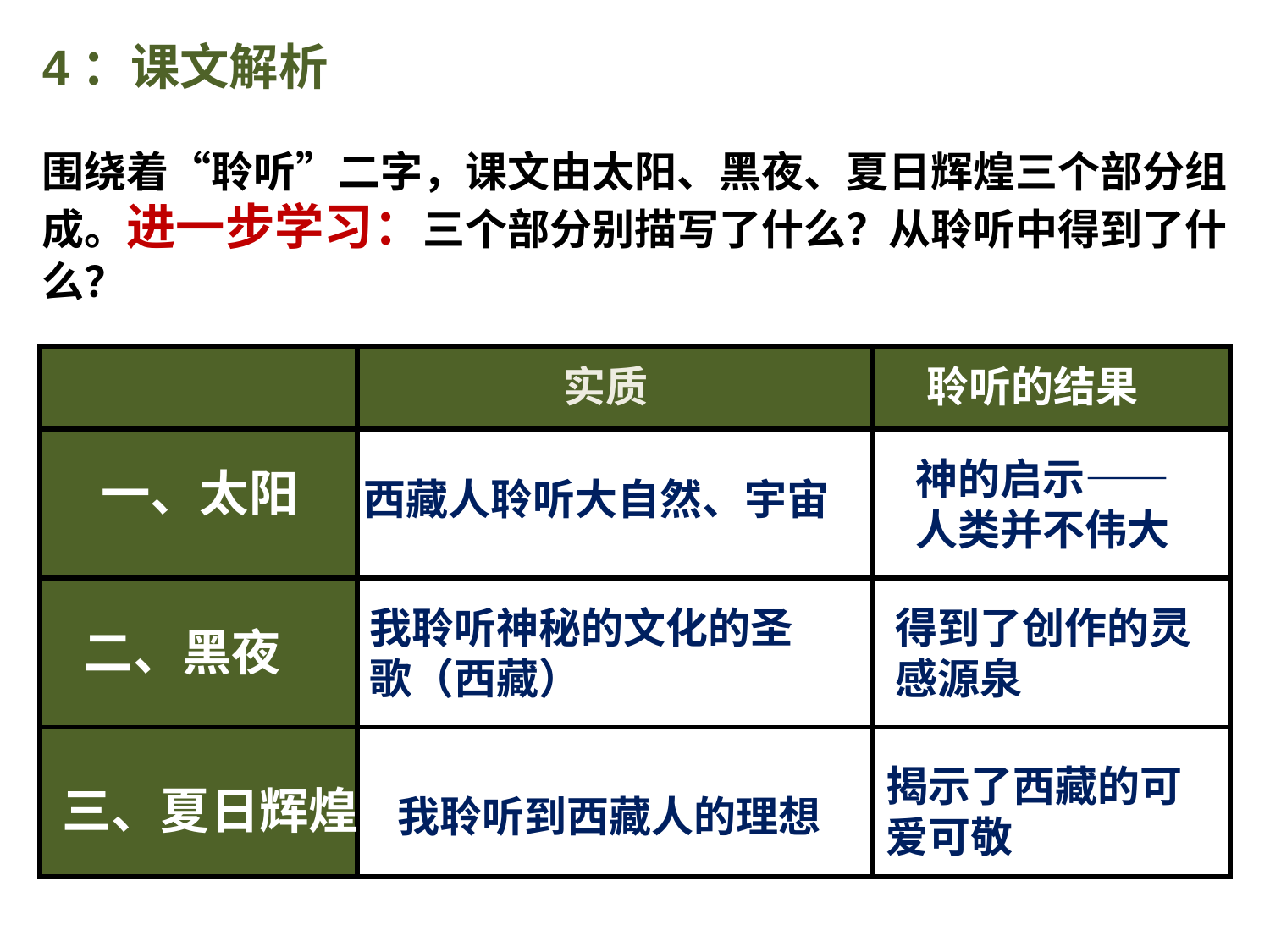

4：课文解析
围绕着“聆听”二字，课文由太阳、黑夜、夏日辉煌三个部分组成。进一步学习：三个部分别描写了什么？从聆听中得到了什么？

|  | 实质 | 聆听的结果 |
| --- | --- | --- |
|  |  |  |
|  |  |  |
|  |  |  |
神的启示——人类并不伟大
 一、太阳
西藏人聆听大自然、宇宙
我聆听神秘的文化的圣歌（西藏）
得到了创作的灵感源泉
二、黑夜
揭示了西藏的可爱可敬
 三、夏日辉煌
 我聆听到西藏人的理想